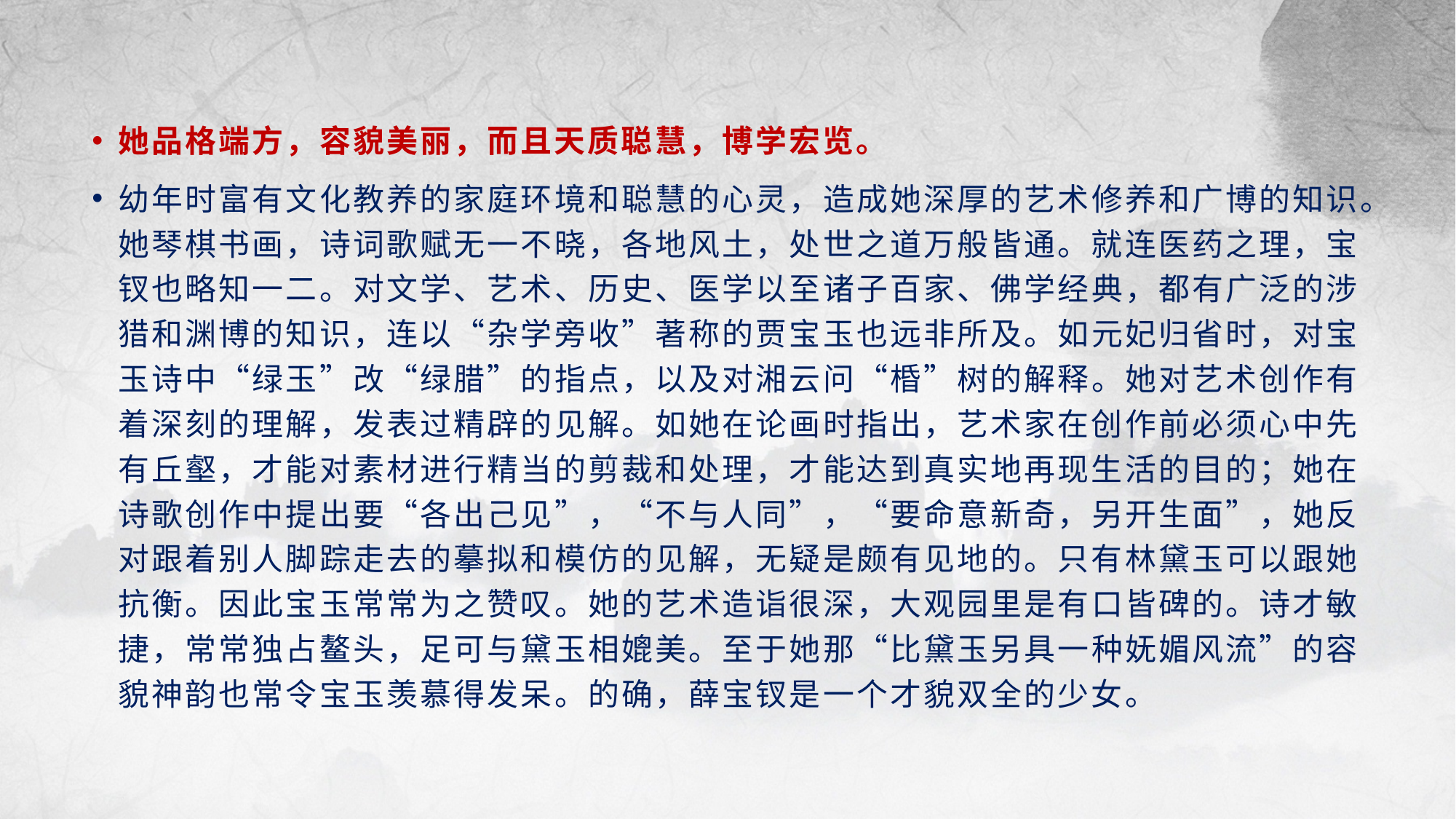

她品格端方，容貌美丽，而且天质聪慧，博学宏览。
幼年时富有文化教养的家庭环境和聪慧的心灵，造成她深厚的艺术修养和广博的知识。她琴棋书画，诗词歌赋无一不晓，各地风土，处世之道万般皆通。就连医药之理，宝钗也略知一二。对文学、艺术、历史、医学以至诸子百家、佛学经典，都有广泛的涉猎和渊博的知识，连以“杂学旁收”著称的贾宝玉也远非所及。如元妃归省时，对宝玉诗中“绿玉”改“绿腊”的指点，以及对湘云问“棔”树的解释。她对艺术创作有着深刻的理解，发表过精辟的见解。如她在论画时指出，艺术家在创作前必须心中先有丘壑，才能对素材进行精当的剪裁和处理，才能达到真实地再现生活的目的；她在诗歌创作中提出要“各出己见”，“不与人同”，“要命意新奇，另开生面”，她反对跟着别人脚踪走去的摹拟和模仿的见解，无疑是颇有见地的。只有林黛玉可以跟她抗衡。因此宝玉常常为之赞叹。她的艺术造诣很深，大观园里是有口皆碑的。诗才敏捷，常常独占鳌头，足可与黛玉相媲美。至于她那“比黛玉另具一种妩媚风流”的容貌神韵也常令宝玉羡慕得发呆。的确，薛宝钗是一个才貌双全的少女。